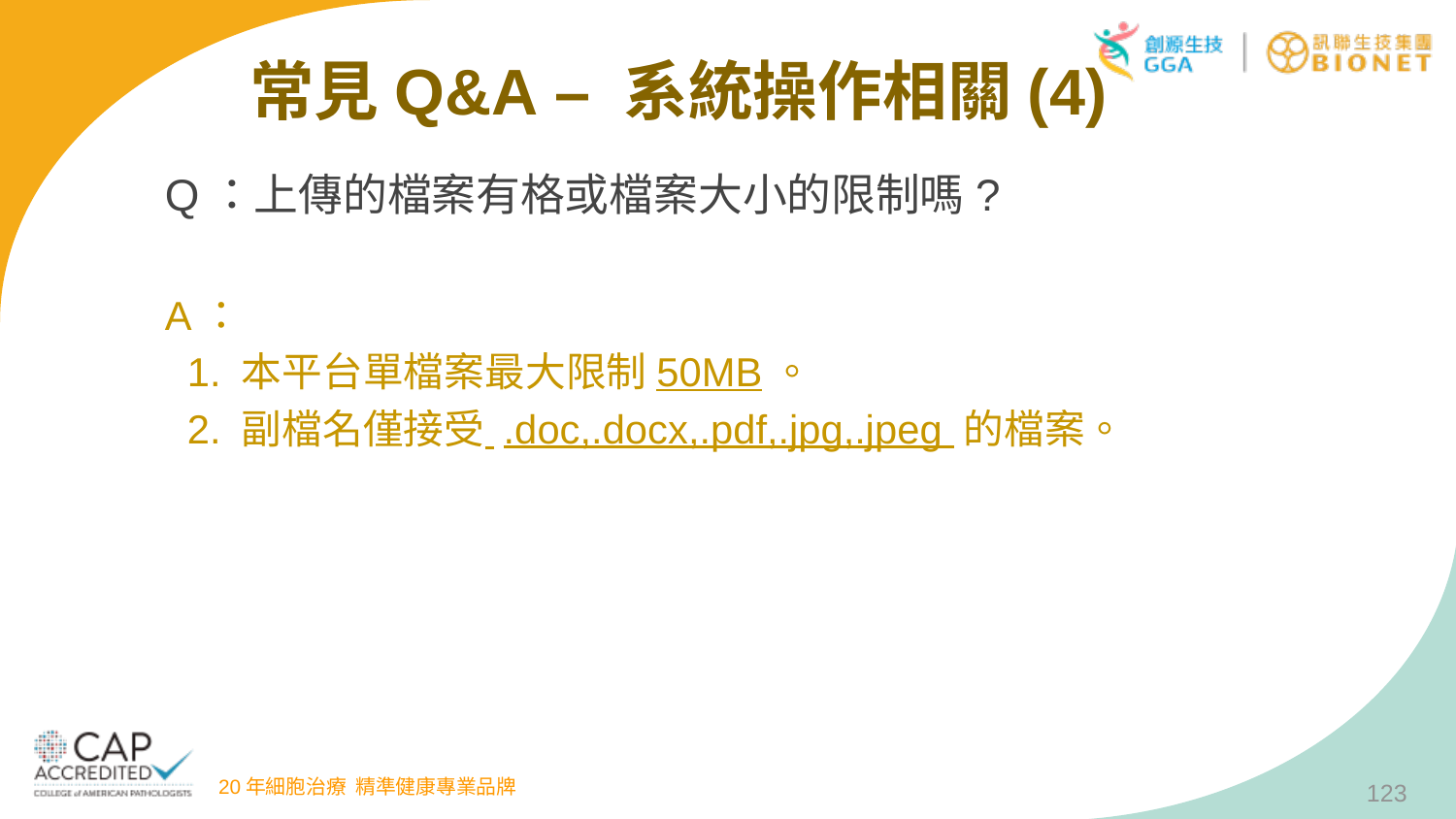

常見Q&A – 系統操作相關(4)
Q：上傳的檔案有格或檔案大小的限制嗎?

A：
  1. 本平台單檔案最大限制50MB。
  2. 副檔名僅接受 .doc,.docx,.pdf,.jpg,.jpeg 的檔案。

123